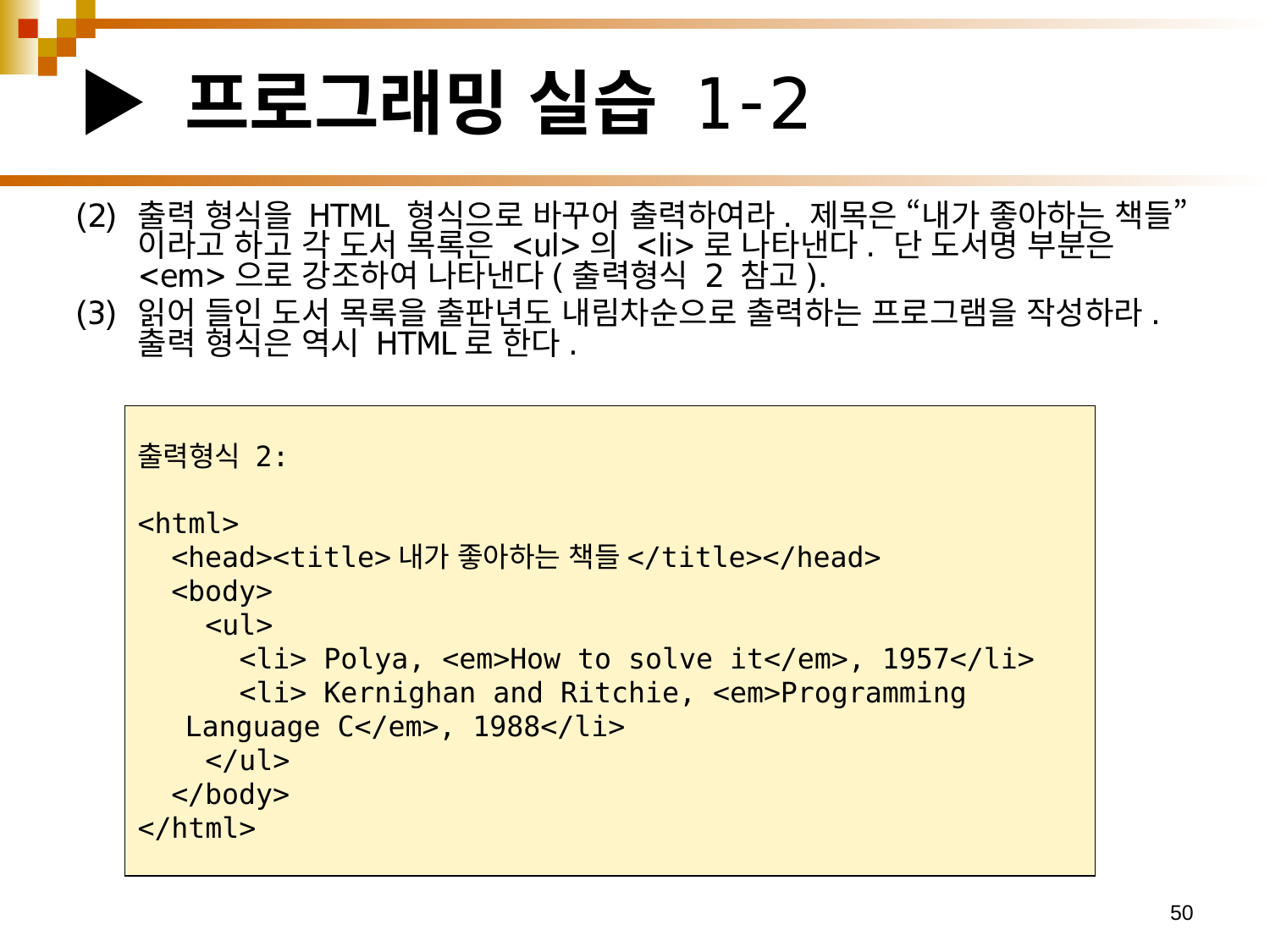

# ▶ 프로그래밍 실습 1-2
(2) 	출력 형식을 HTML 형식으로 바꾸어 출력하여라. 제목은 “내가 좋아하는 책들”이라고 하고 각 도서 목록은 <ul>의 <li>로 나타낸다. 단 도서명 부분은 <em>으로 강조하여 나타낸다(출력형식 2 참고).
(3) 	읽어 들인 도서 목록을 출판년도 내림차순으로 출력하는 프로그램을 작성하라. 출력 형식은 역시 HTML로 한다.
출력형식 2:

<html>
  <head><title>내가 좋아하는 책들</title></head>
  <body>
    <ul>
      <li> Polya, <em>How to solve it</em>, 1957</li>
      <li> Kernighan and Ritchie, <em>Programming Language C</em>, 1988</li>
    </ul>
  </body>
</html>
50